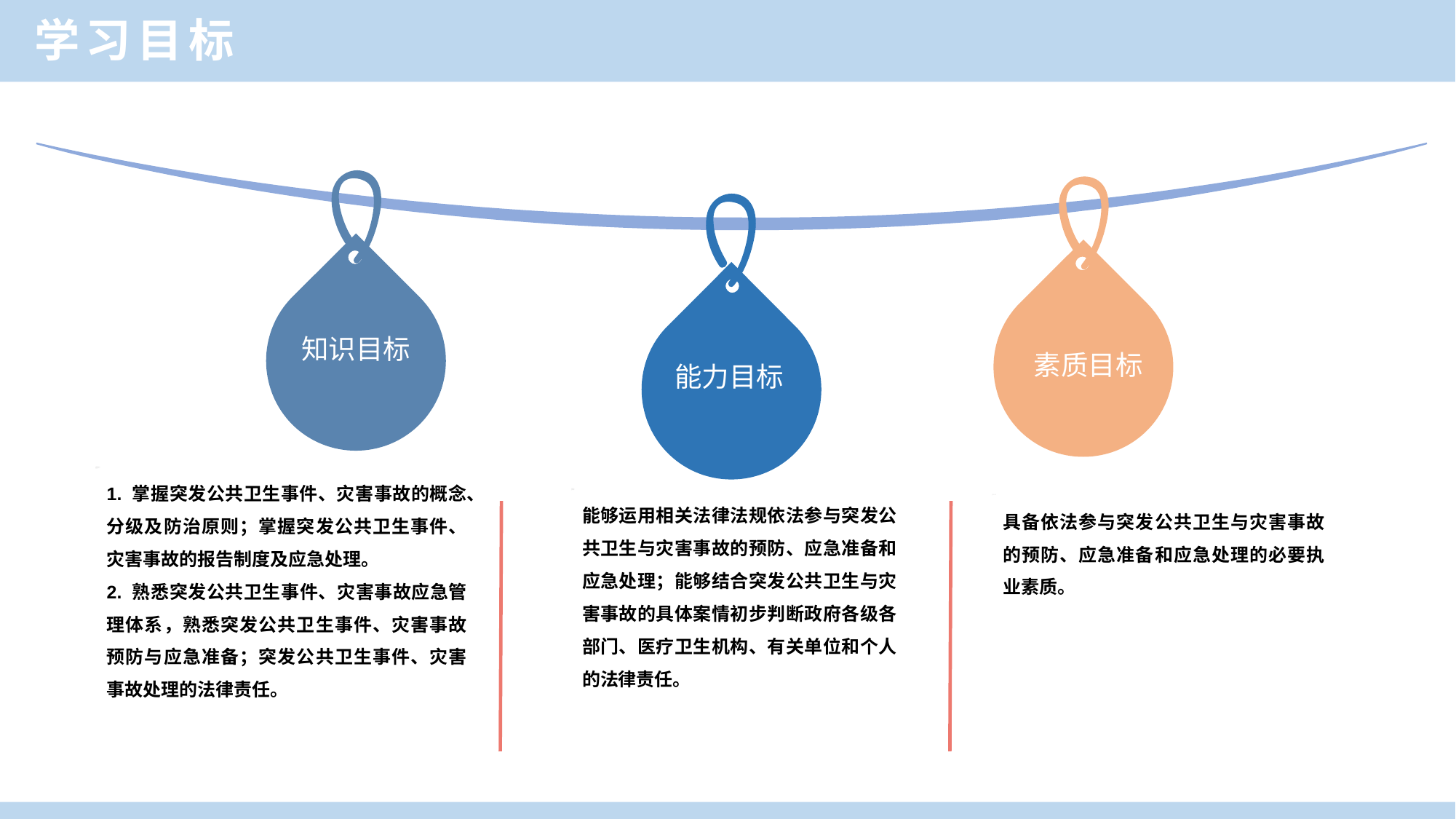

学习目标

知识目标

素质目标

能力目标
1. 掌握突发公共卫生事件、灾害事故的概念、分级及防治原则；掌握突发公共卫生事件、灾害事故的报告制度及应急处理。
2. 熟悉突发公共卫生事件、灾害事故应急管理体系，熟悉突发公共卫生事件、灾害事故预防与应急准备；突发公共卫生事件、灾害事故处理的法律责任。
能够运用相关法律法规依法参与突发公共卫生与灾害事故的预防、应急准备和应急处理；能够结合突发公共卫生与灾害事故的具体案情初步判断政府各级各部门、医疗卫生机构、有关单位和个人的法律责任。
具备依法参与突发公共卫生与灾害事故的预防、应急准备和应急处理的必要执业素质。